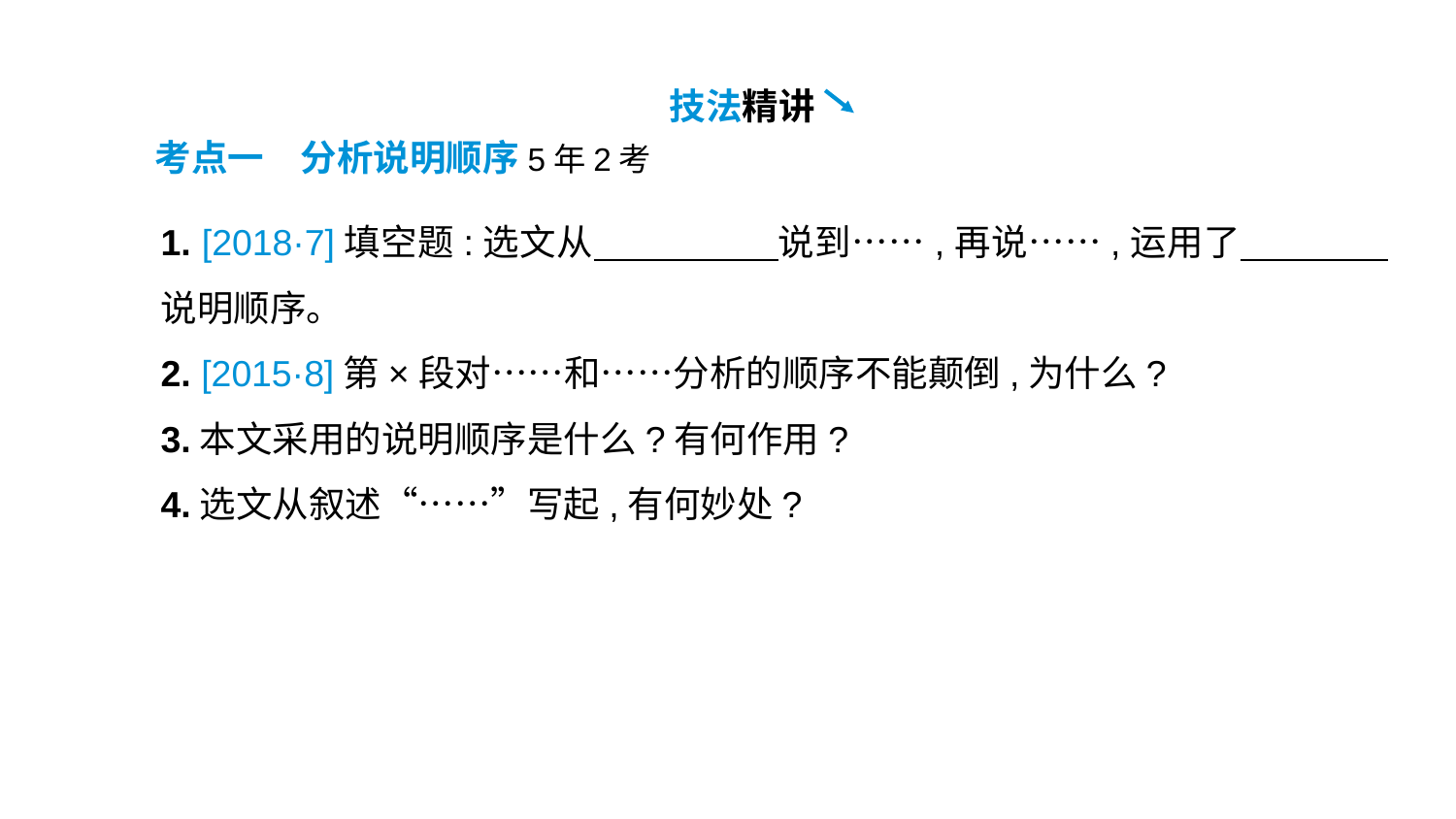

技法精讲
考点一　分析说明顺序5年2考
1. [2018·7]填空题:选文从　　　　　说到……,再说……,运用了　　　　说明顺序。
2. [2015·8]第×段对……和……分析的顺序不能颠倒,为什么?
3.本文采用的说明顺序是什么?有何作用?
4.选文从叙述“……”写起,有何妙处?